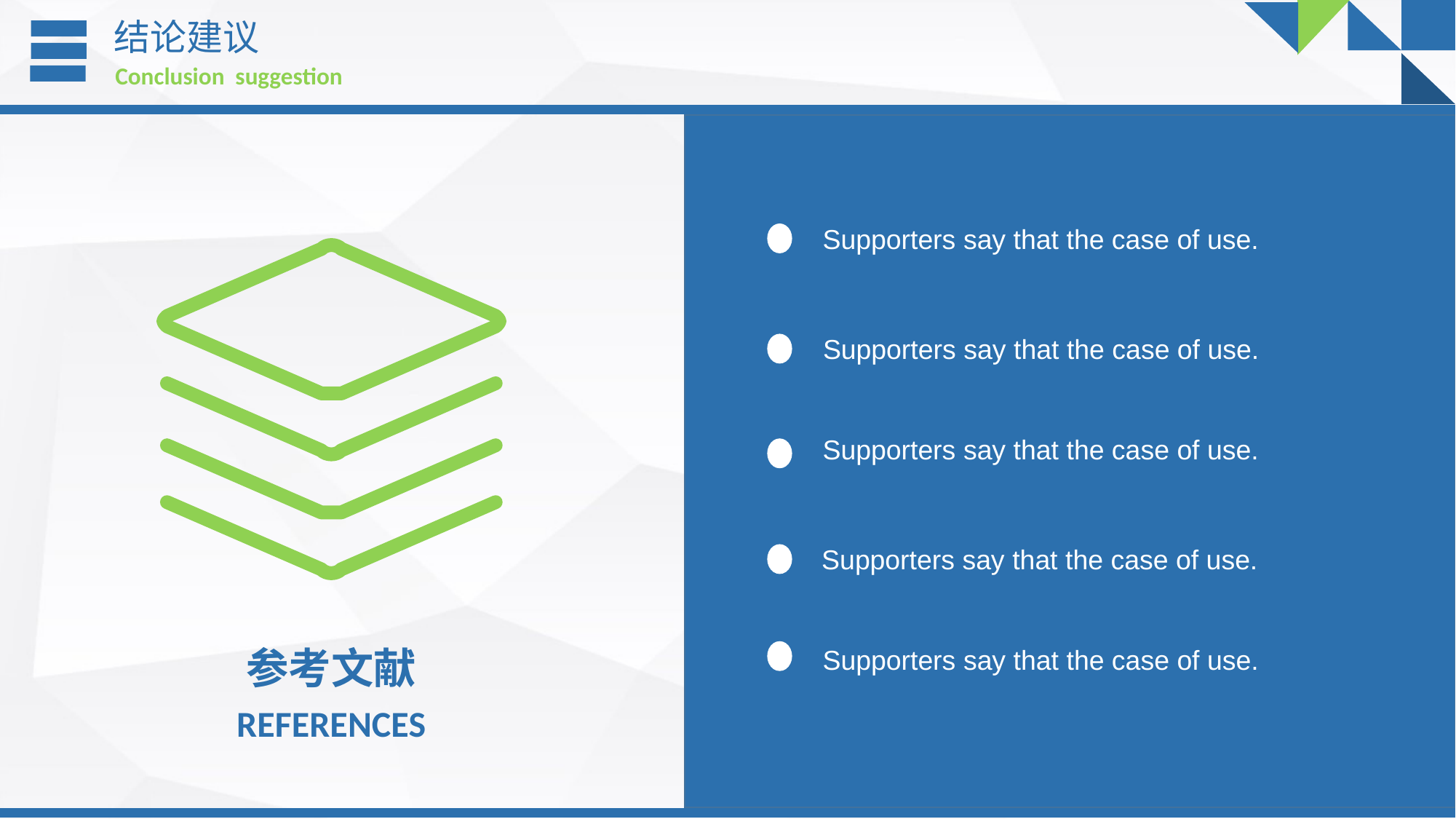

结论建议

Conclusion  suggestion

Supporters say that the case of use.

Supporters say that the case of use.

Supporters say that the case of use.

Supporters say that the case of use.

参考文献
Supporters say that the case of use.

REFERENCES